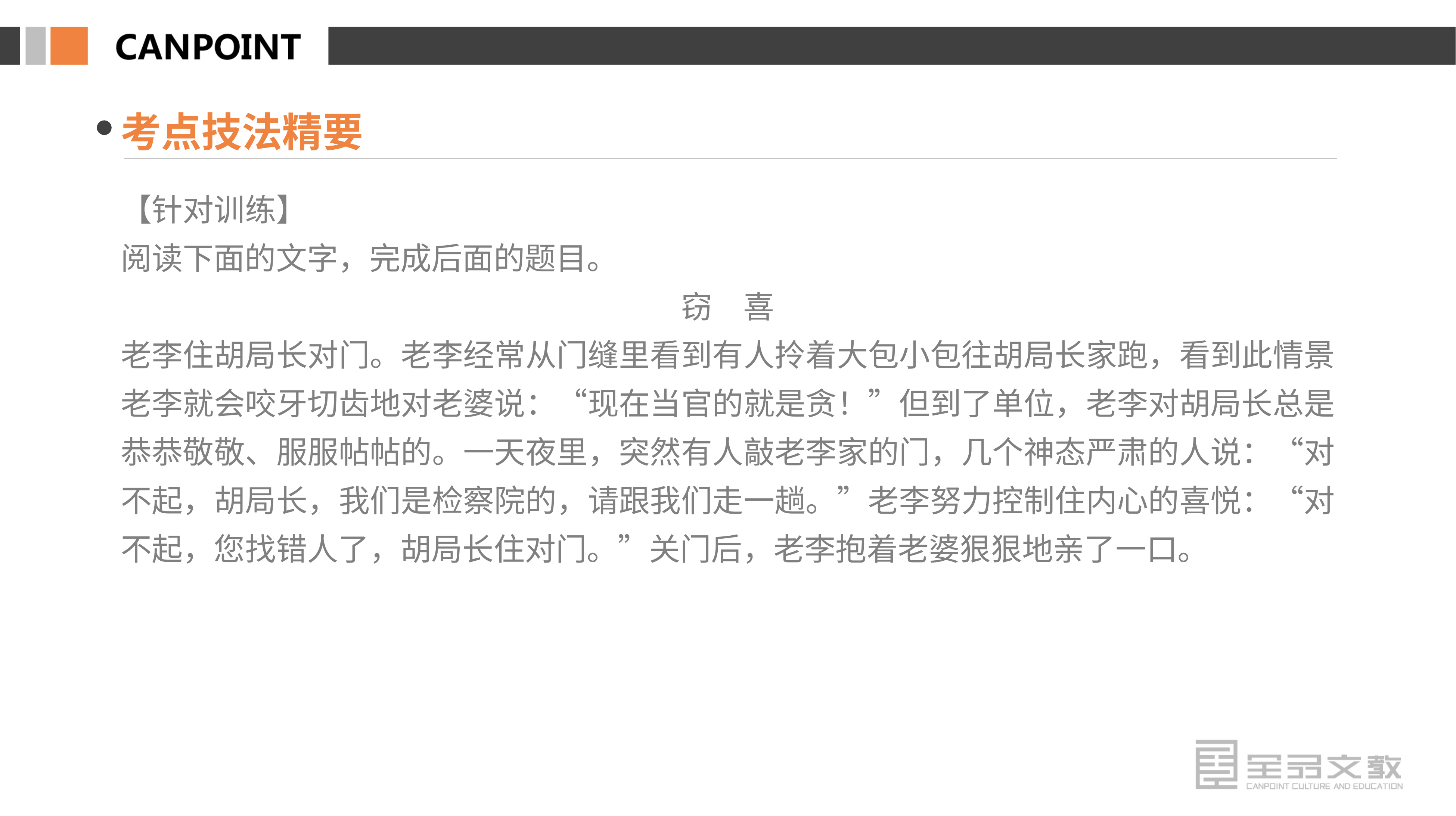

考点技法精要

【针对训练】
阅读下面的文字，完成后面的题目。
窃　喜
老李住胡局长对门。老李经常从门缝里看到有人拎着大包小包往胡局长家跑，看到此情景老李就会咬牙切齿地对老婆说：“现在当官的就是贪！”但到了单位，老李对胡局长总是恭恭敬敬、服服帖帖的。一天夜里，突然有人敲老李家的门，几个神态严肃的人说：“对不起，胡局长，我们是检察院的，请跟我们走一趟。”老李努力控制住内心的喜悦：“对不起，您找错人了，胡局长住对门。”关门后，老李抱着老婆狠狠地亲了一口。